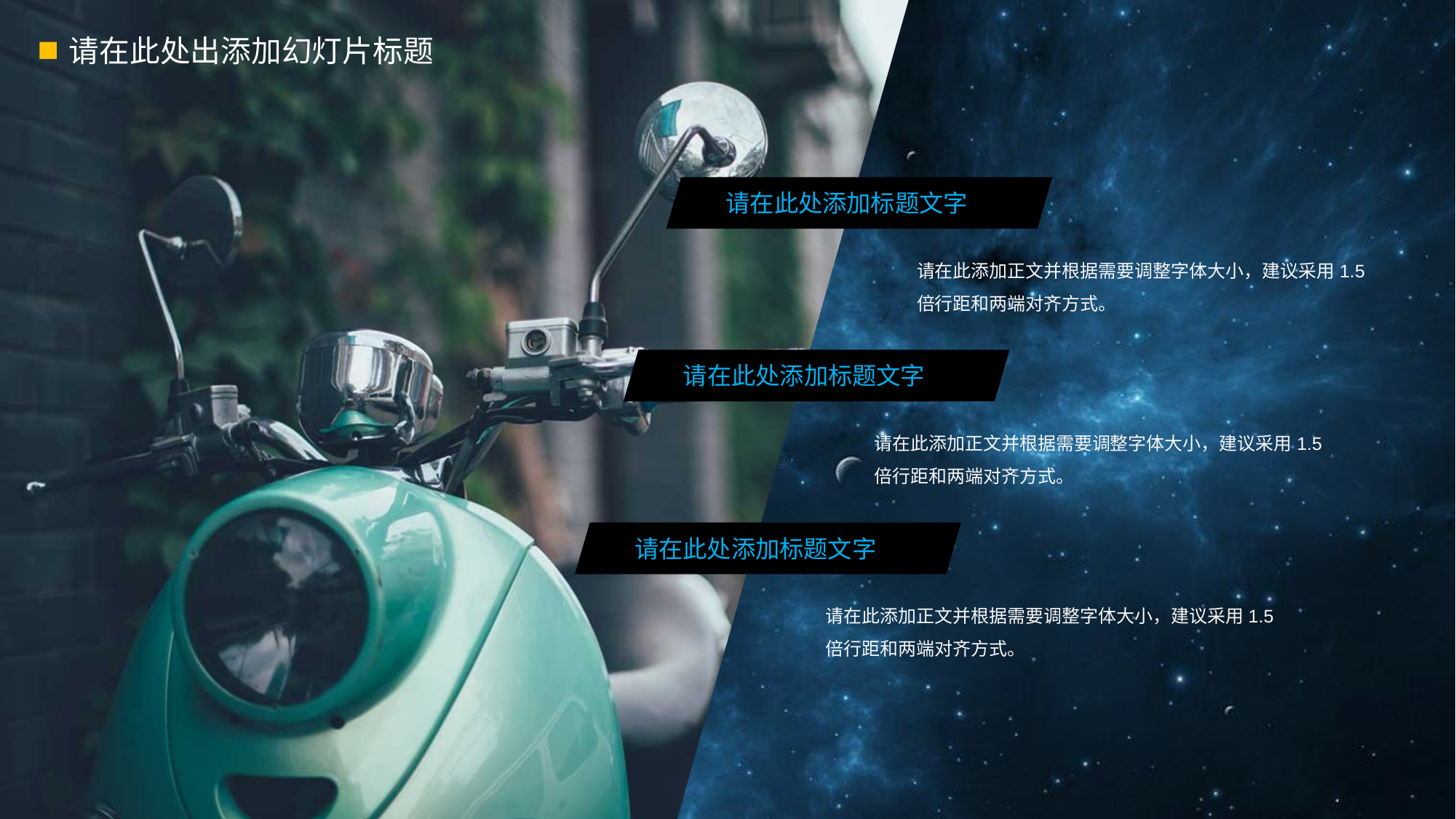

请在此处出添加幻灯片标题

请在此处添加标题文字
请在此添加正文并根据需要调整字体大小，建议采用1.5倍行距和两端对齐方式。

请在此处添加标题文字
请在此添加正文并根据需要调整字体大小，建议采用1.5倍行距和两端对齐方式。

请在此处添加标题文字
请在此添加正文并根据需要调整字体大小，建议采用1.5倍行距和两端对齐方式。